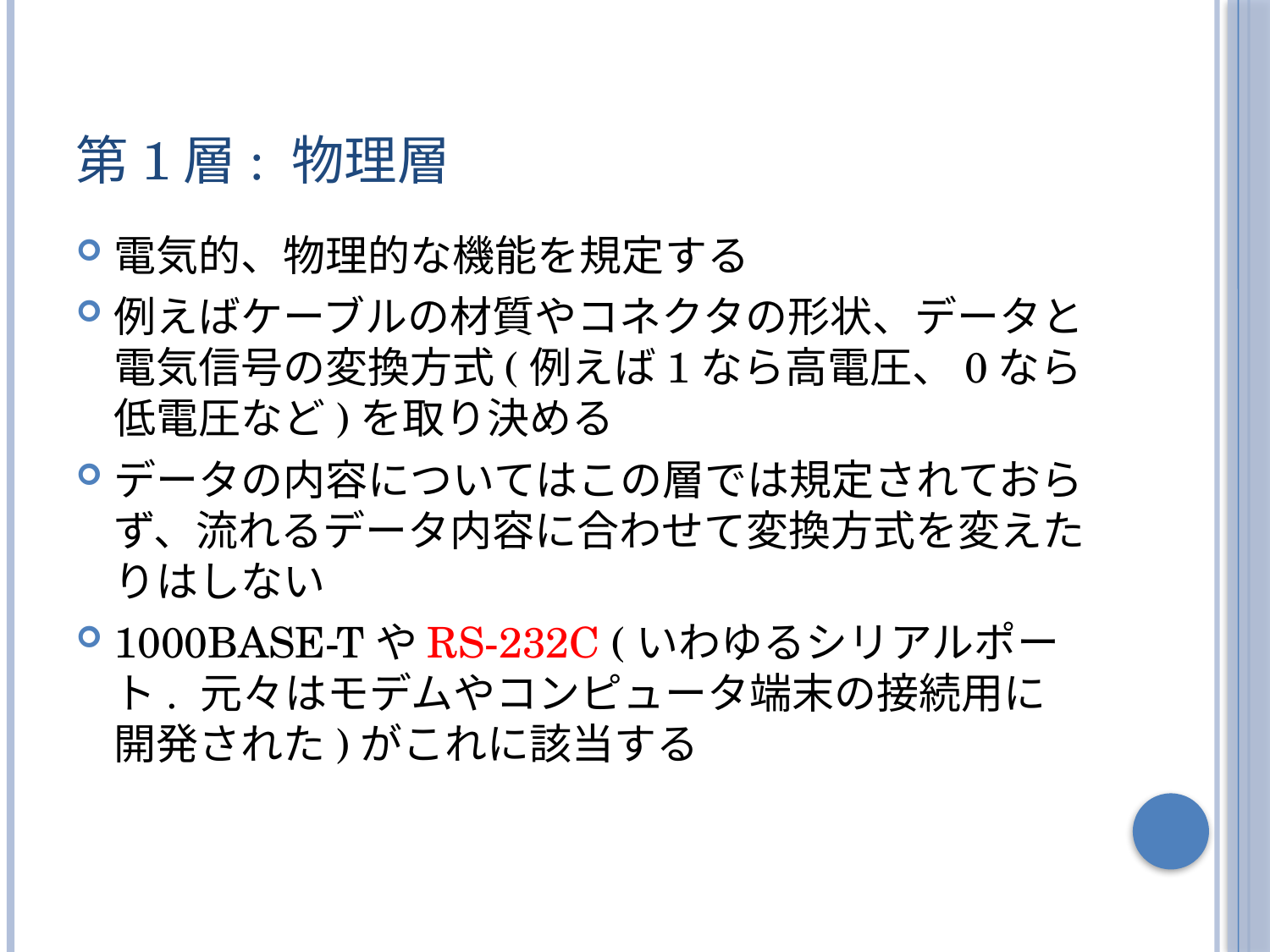

# 第1層: 物理層
電気的、物理的な機能を規定する
例えばケーブルの材質やコネクタの形状、データと電気信号の変換方式(例えば1なら高電圧、0なら低電圧など)を取り決める
データの内容についてはこの層では規定されておらず、流れるデータ内容に合わせて変換方式を変えたりはしない
1000BASE-TやRS-232C (いわゆるシリアルポート. 元々はモデムやコンピュータ端末の接続用に開発された)がこれに該当する